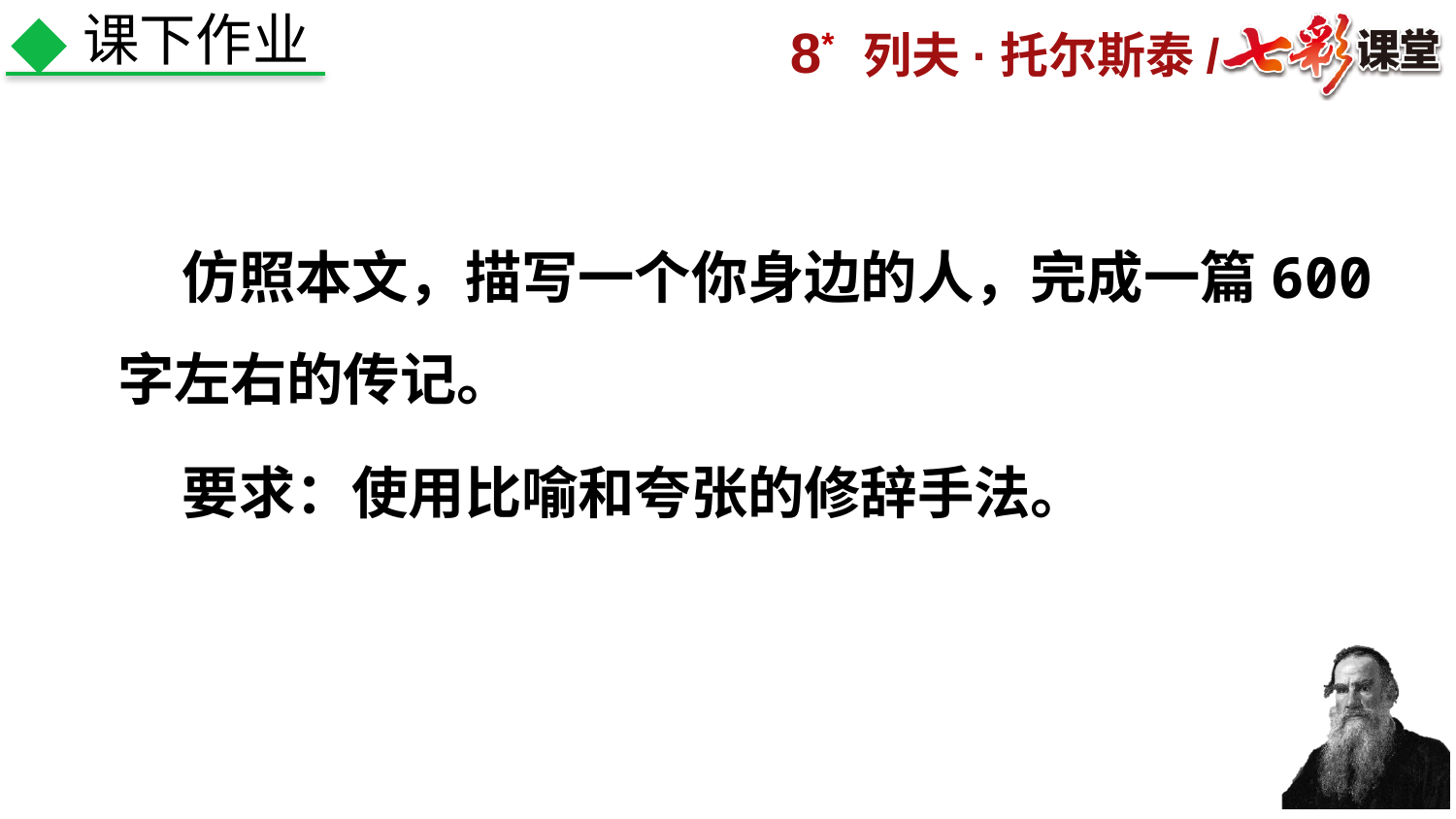

课下作业

    仿照本文，描写一个你身边的人，完成一篇600字左右的传记。
    要求：使用比喻和夸张的修辞手法。